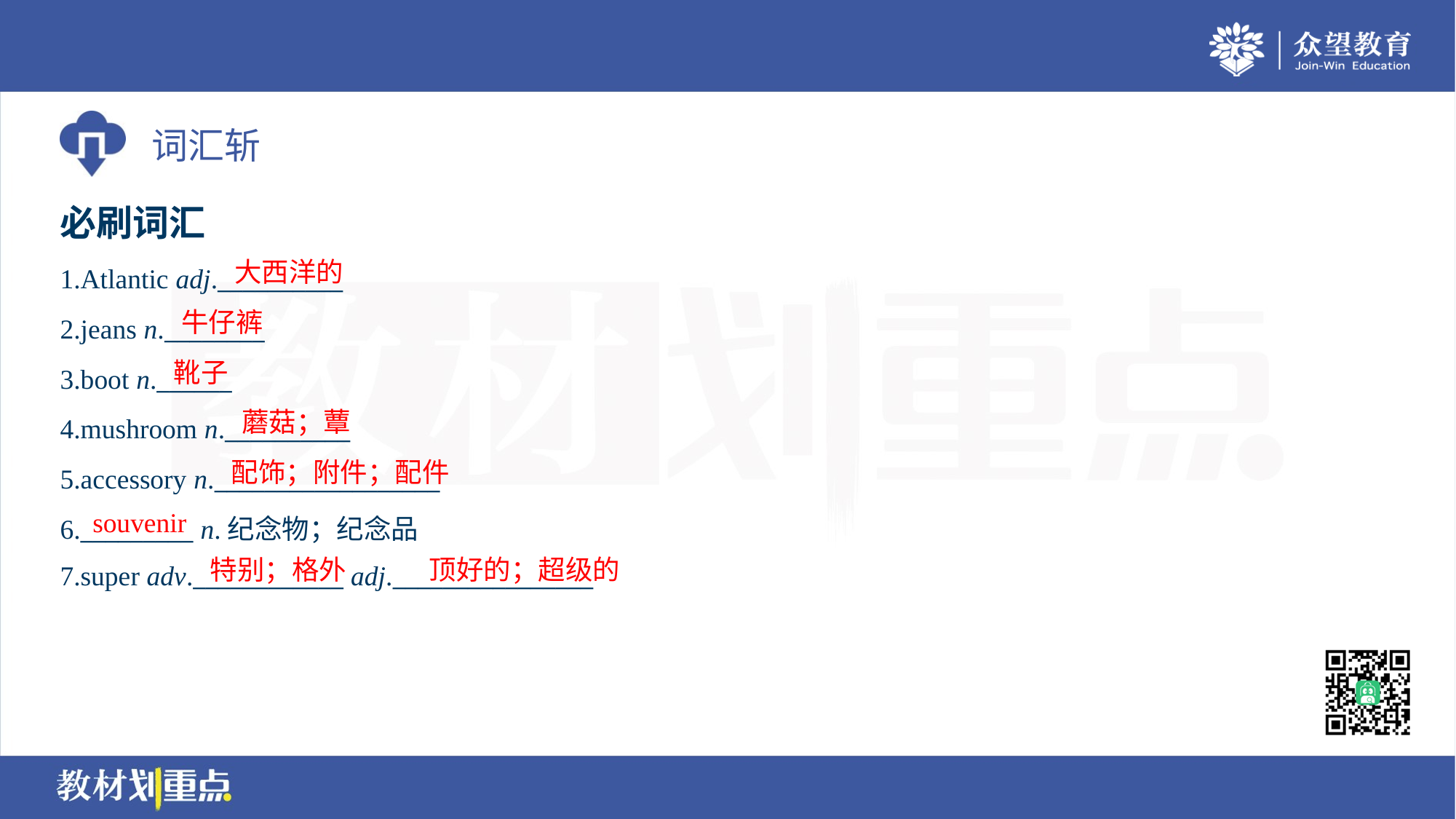

必刷词汇
大西洋的
1.Atlantic adj.__________
2.jeans n.________
3.boot n.______
4.mushroom n.__________
5.accessory n.__________________
6._________ n.纪念物；纪念品
7.super adv.____________ adj.________________
牛仔裤
靴子
蘑菇；蕈
配饰；附件；配件
souvenir
特别；格外
顶好的；超级的